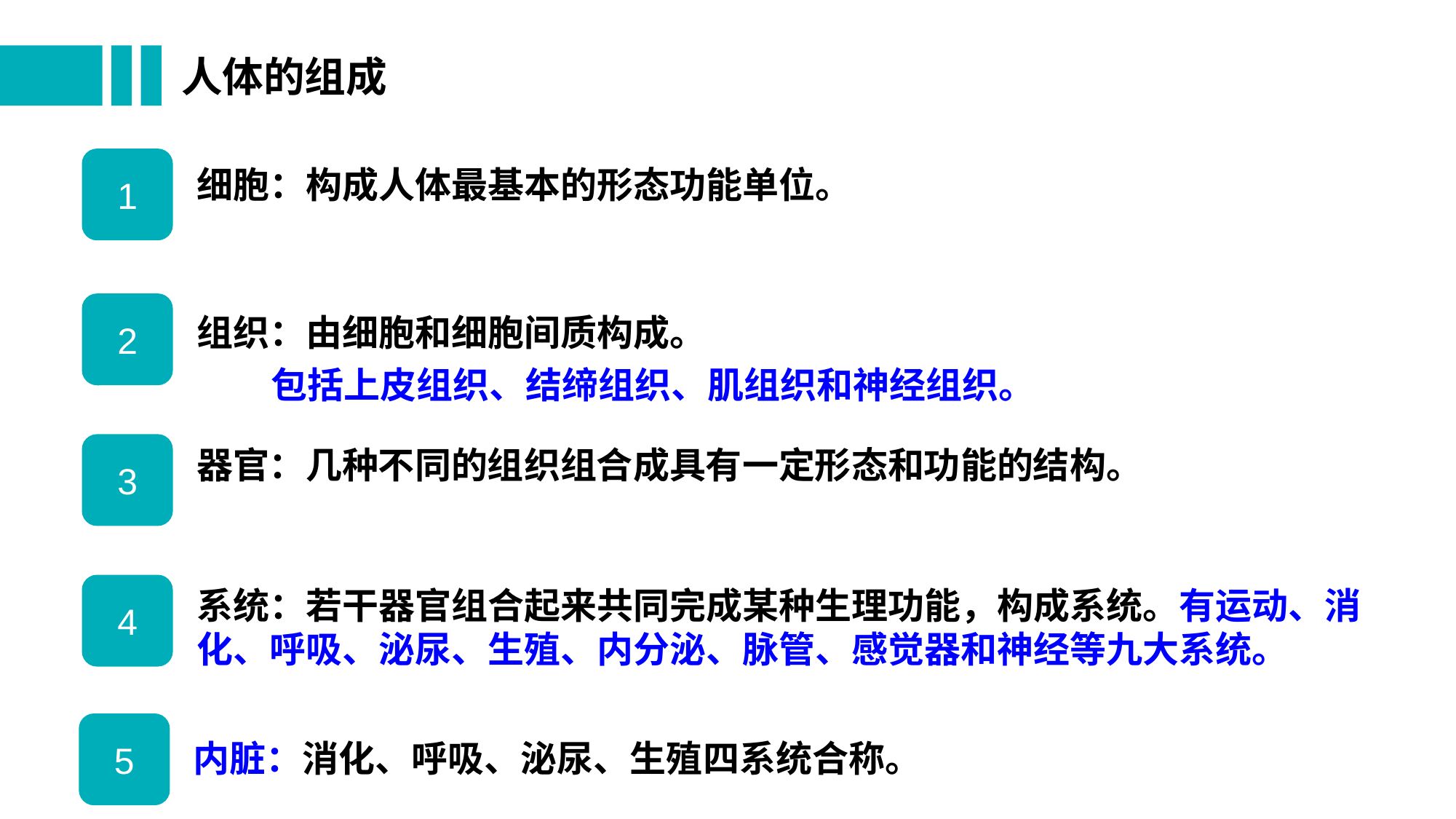

# 人体的组成
1
细胞：构成人体最基本的形态功能单位。
2
组织：由细胞和细胞间质构成。
        包括上皮组织、结缔组织、肌组织和神经组织。
3
器官：几种不同的组织组合成具有一定形态和功能的结构。
4
系统：若干器官组合起来共同完成某种生理功能，构成系统。有运动、消化、呼吸、泌尿、生殖、内分泌、脉管、感觉器和神经等九大系统。
5
内脏：消化、呼吸、泌尿、生殖四系统合称。